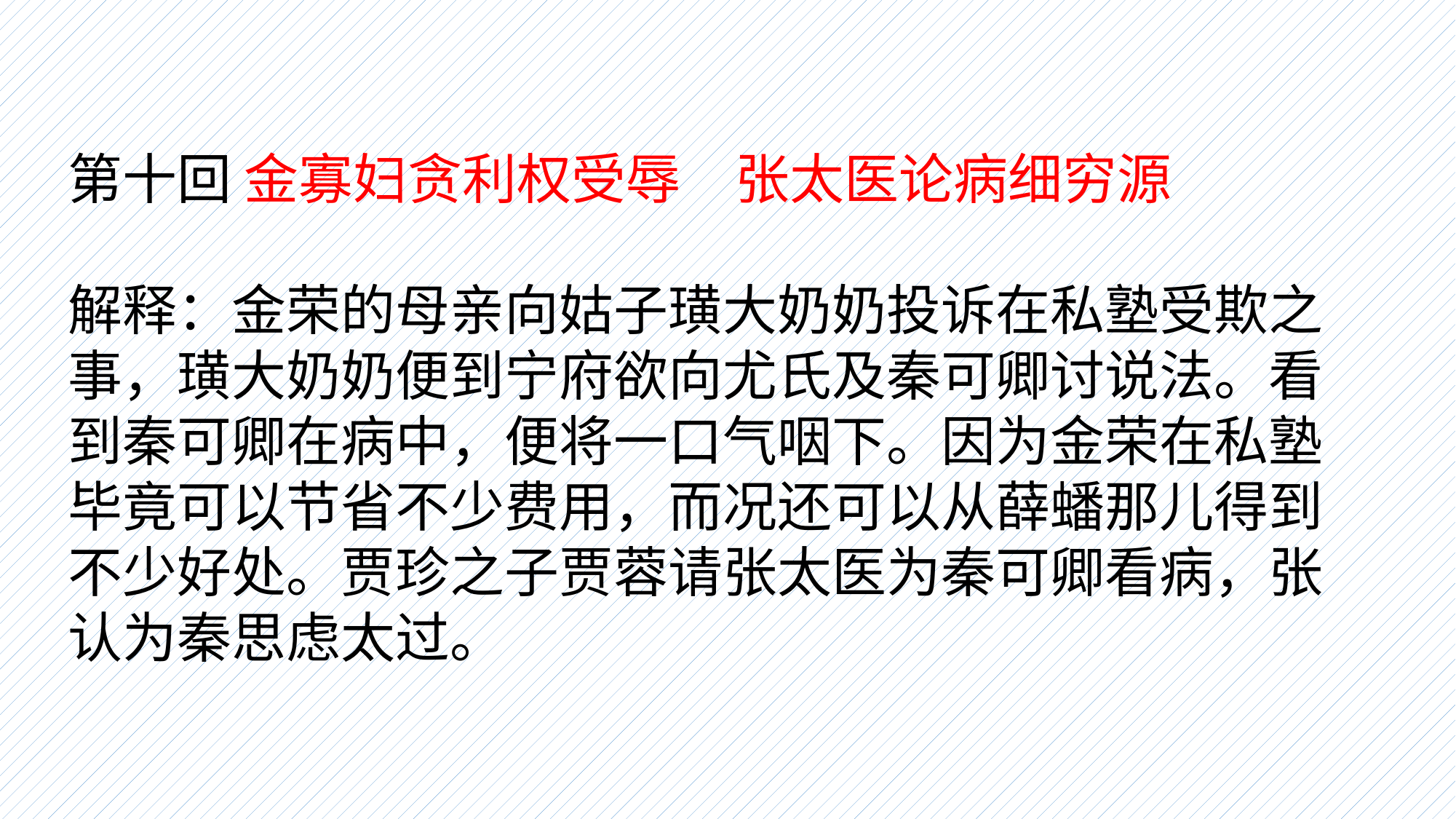

第十回 金寡妇贪利权受辱　张太医论病细穷源

解释：金荣的母亲向姑子璜大奶奶投诉在私塾受欺之事，璜大奶奶便到宁府欲向尤氏及秦可卿讨说法。看到秦可卿在病中，便将一口气咽下。因为金荣在私塾毕竟可以节省不少费用，而况还可以从薛蟠那儿得到不少好处。贾珍之子贾蓉请张太医为秦可卿看病，张认为秦思虑太过。